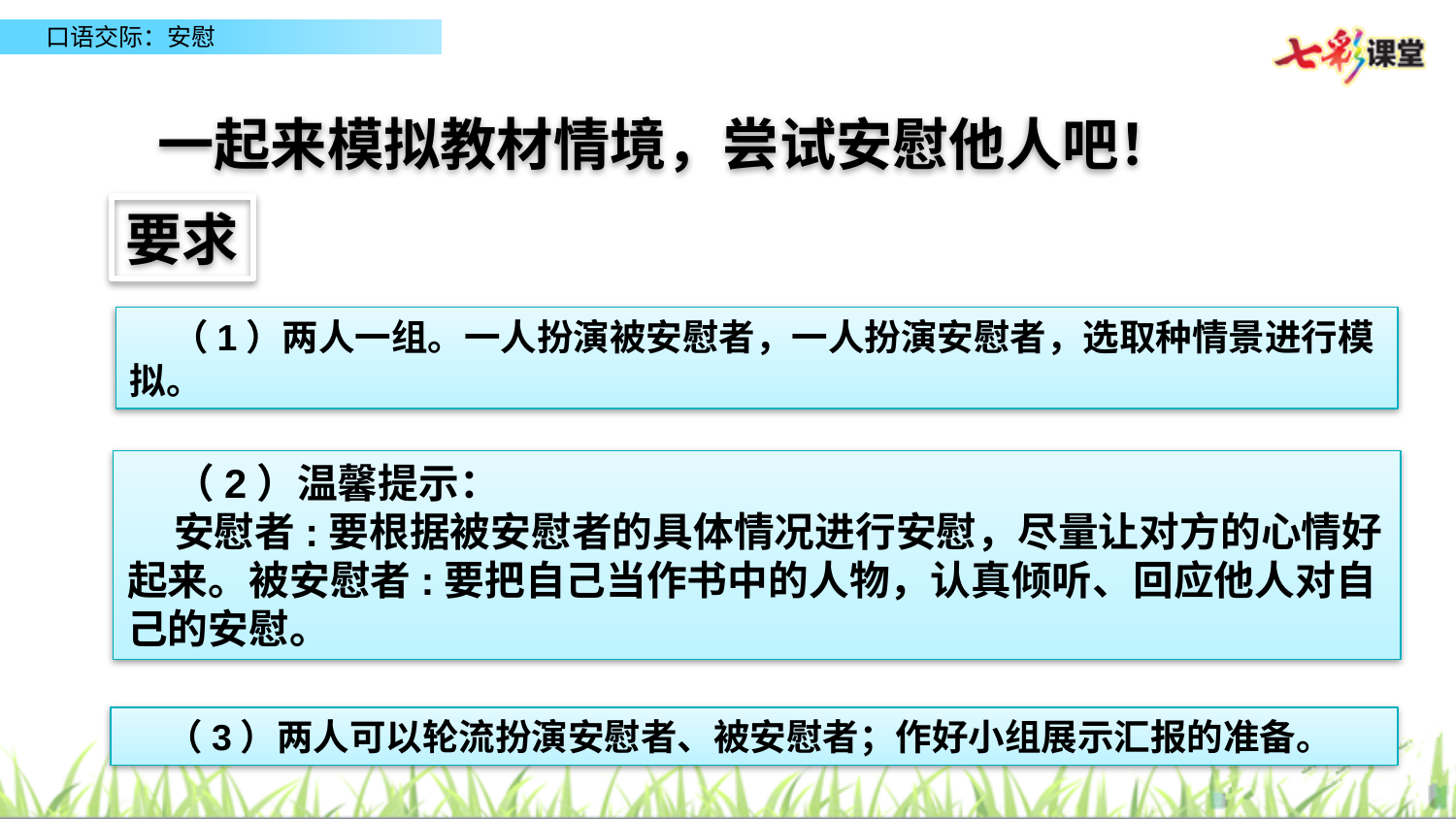

一起来模拟教材情境，尝试安慰他人吧！
要求
    （1）两人一组。一人扮演被安慰者，一人扮演安慰者，选取种情景进行模拟。
    （2）温馨提示：
    安慰者:要根据被安慰者的具体情况进行安慰，尽量让对方的心情好起来。被安慰者:要把自己当作书中的人物，认真倾听、回应他人对自己的安慰。

    （3）两人可以轮流扮演安慰者、被安慰者；作好小组展示汇报的准备。